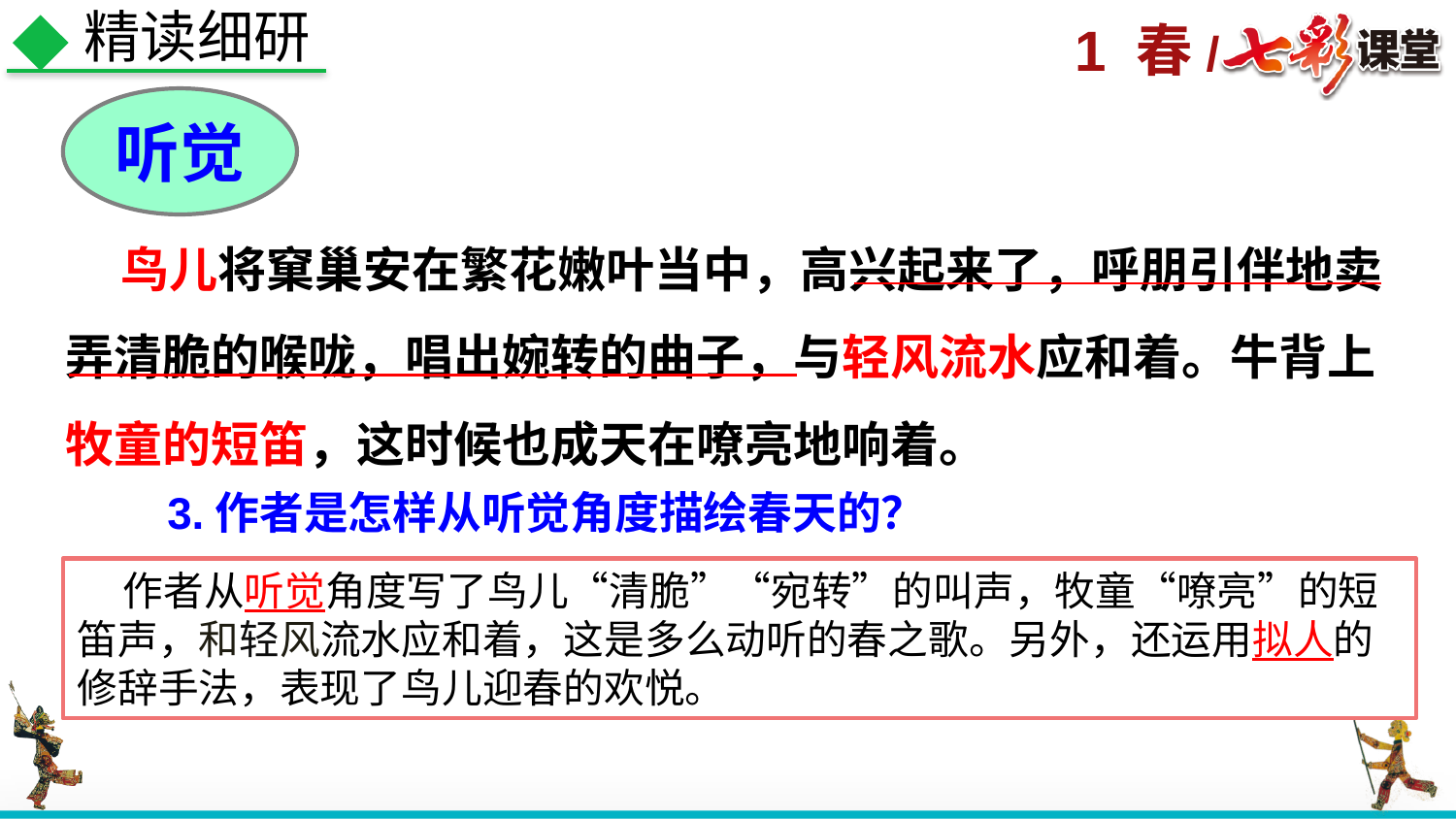

精读细研

听觉
    鸟儿将窠巢安在繁花嫩叶当中，高兴起来了，呼朋引伴地卖弄清脆的喉咙，唱出婉转的曲子，与轻风流水应和着。牛背上牧童的短笛，这时候也成天在嘹亮地响着。
3.作者是怎样从听觉角度描绘春天的？
    作者从听觉角度写了鸟儿“清脆”“宛转”的叫声，牧童“嘹亮”的短笛声，和轻风流水应和着，这是多么动听的春之歌。另外，还运用拟人的修辞手法，表现了鸟儿迎春的欢悦。